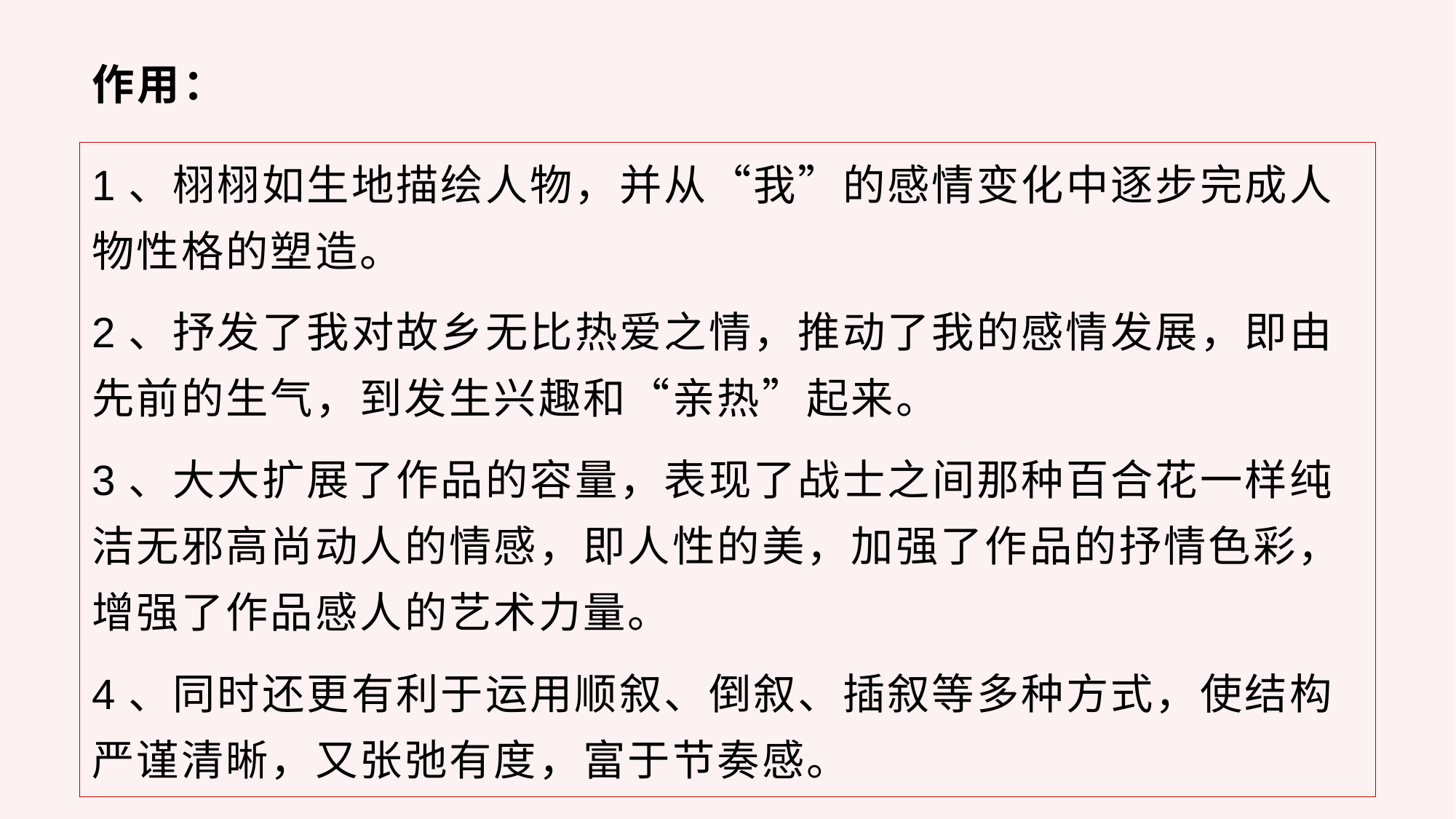

# 作用：
1、栩栩如生地描绘人物，并从“我”的感情变化中逐步完成人物性格的塑造。
2、抒发了我对故乡无比热爱之情，推动了我的感情发展，即由先前的生气，到发生兴趣和“亲热”起来。
3、大大扩展了作品的容量，表现了战士之间那种百合花一样纯洁无邪高尚动人的情感，即人性的美，加强了作品的抒情色彩，增强了作品感人的艺术力量。
4、同时还更有利于运用顺叙、倒叙、插叙等多种方式，使结构严谨清晰，又张弛有度，富于节奏感。